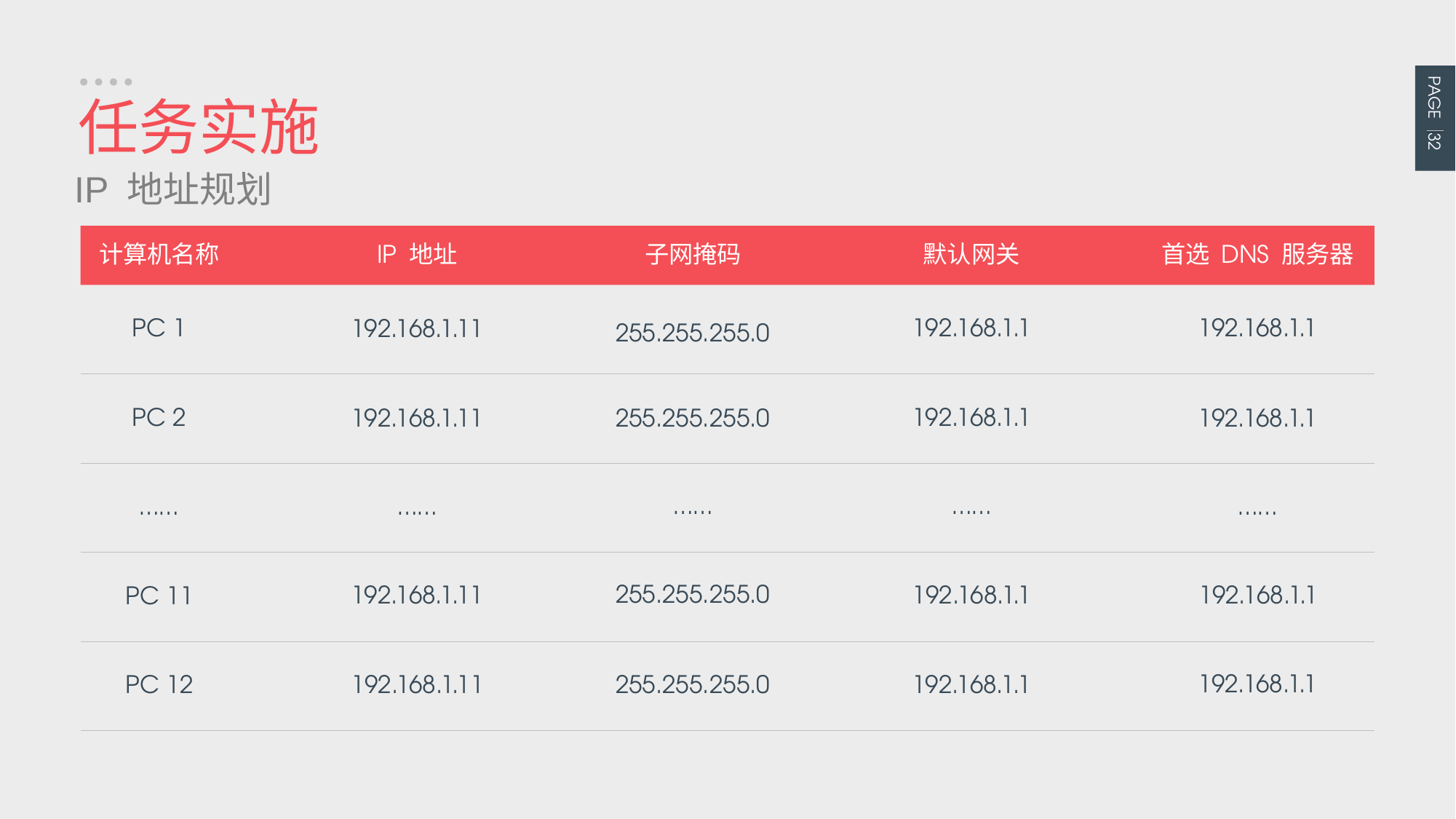

PAGE   32
任务实施
IP 地址规划

计算机名称
IP 地址
子网掩码
默认网关
首选 DNS 服务器
PC 1
PC 2
……
PC 11
PC 12
192.168.1.1
192.168.1.1
192.168.1.11
255.255.255.0
192.168.1.1
192.168.1.11
255.255.255.0
192.168.1.1
……
……
……
……
255.255.255.0
192.168.1.11
192.168.1.1
192.168.1.1
192.168.1.1
192.168.1.1
255.255.255.0
192.168.1.11